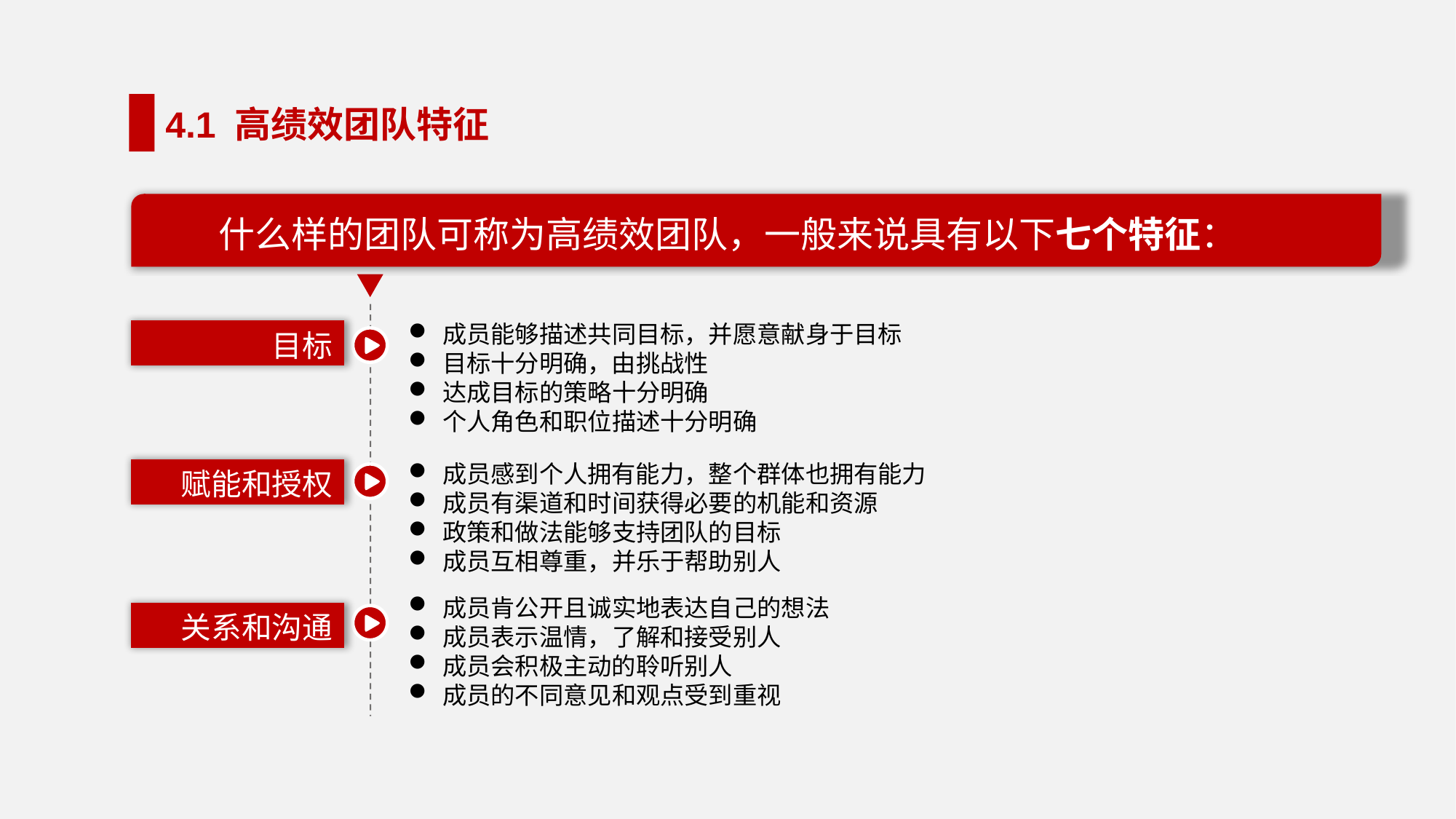

4.1 高绩效团队特征

什么样的团队可称为高绩效团队，一般来说具有以下七个特征：

成员能够描述共同目标，并愿意献身于目标
目标十分明确，由挑战性
达成目标的策略十分明确
个人角色和职位描述十分明确
目标

成员感到个人拥有能力，整个群体也拥有能力
成员有渠道和时间获得必要的机能和资源
政策和做法能够支持团队的目标
成员互相尊重，并乐于帮助别人
赋能和授权

成员肯公开且诚实地表达自己的想法
成员表示温情，了解和接受别人
成员会积极主动的聆听别人
成员的不同意见和观点受到重视
关系和沟通